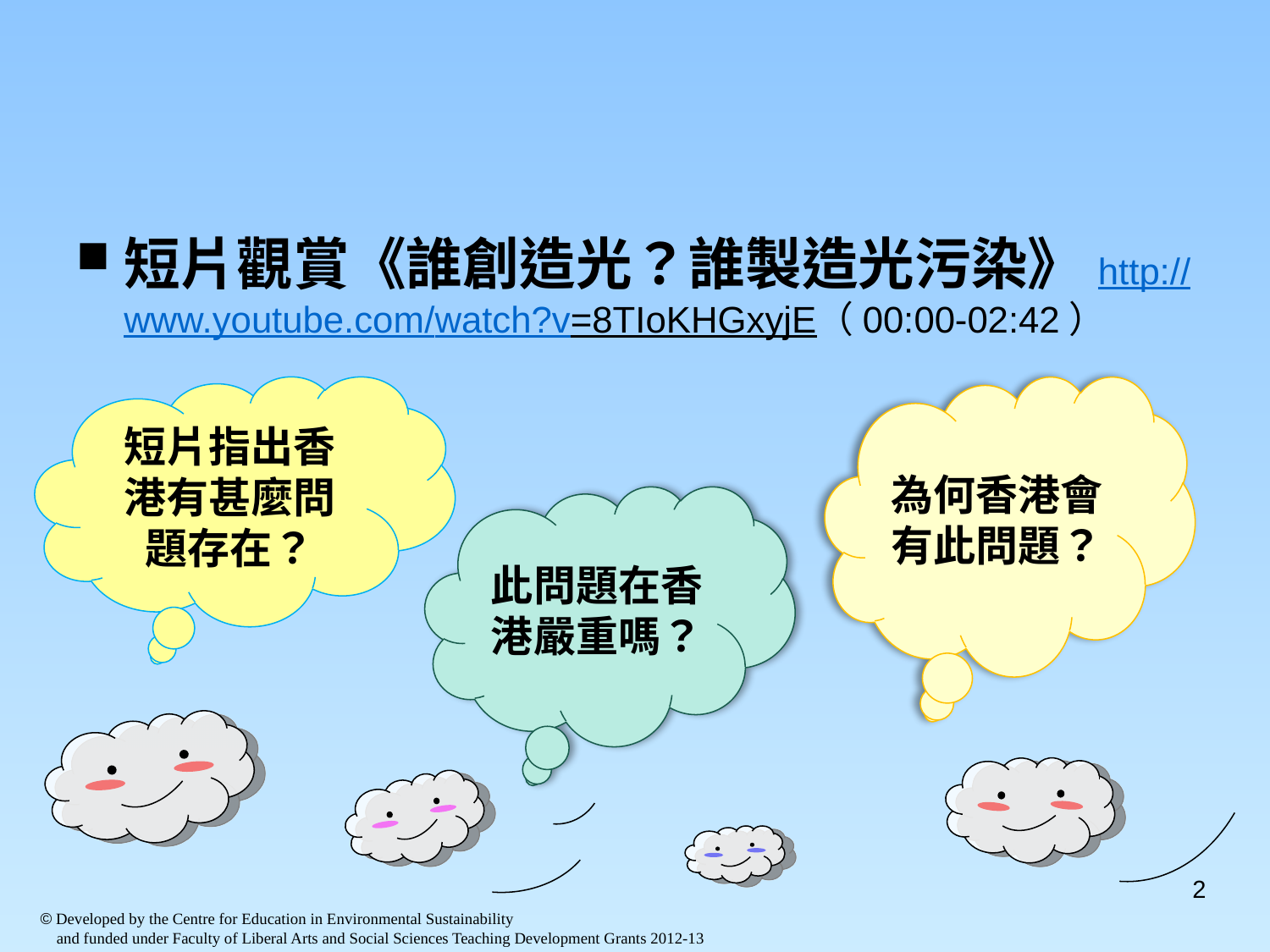

#
短片觀賞《誰創造光？誰製造光污染》http://www.youtube.com/watch?v=8TIoKHGxyjE（00:00-02:42）
短片指出香港有甚麼問題存在？
為何香港會有此問題？
此問題在香港嚴重嗎？
2
© Developed by the Centre for Education in Environmental Sustainability
    and funded under Faculty of Liberal Arts and Social Sciences Teaching Development Grants 2012-13